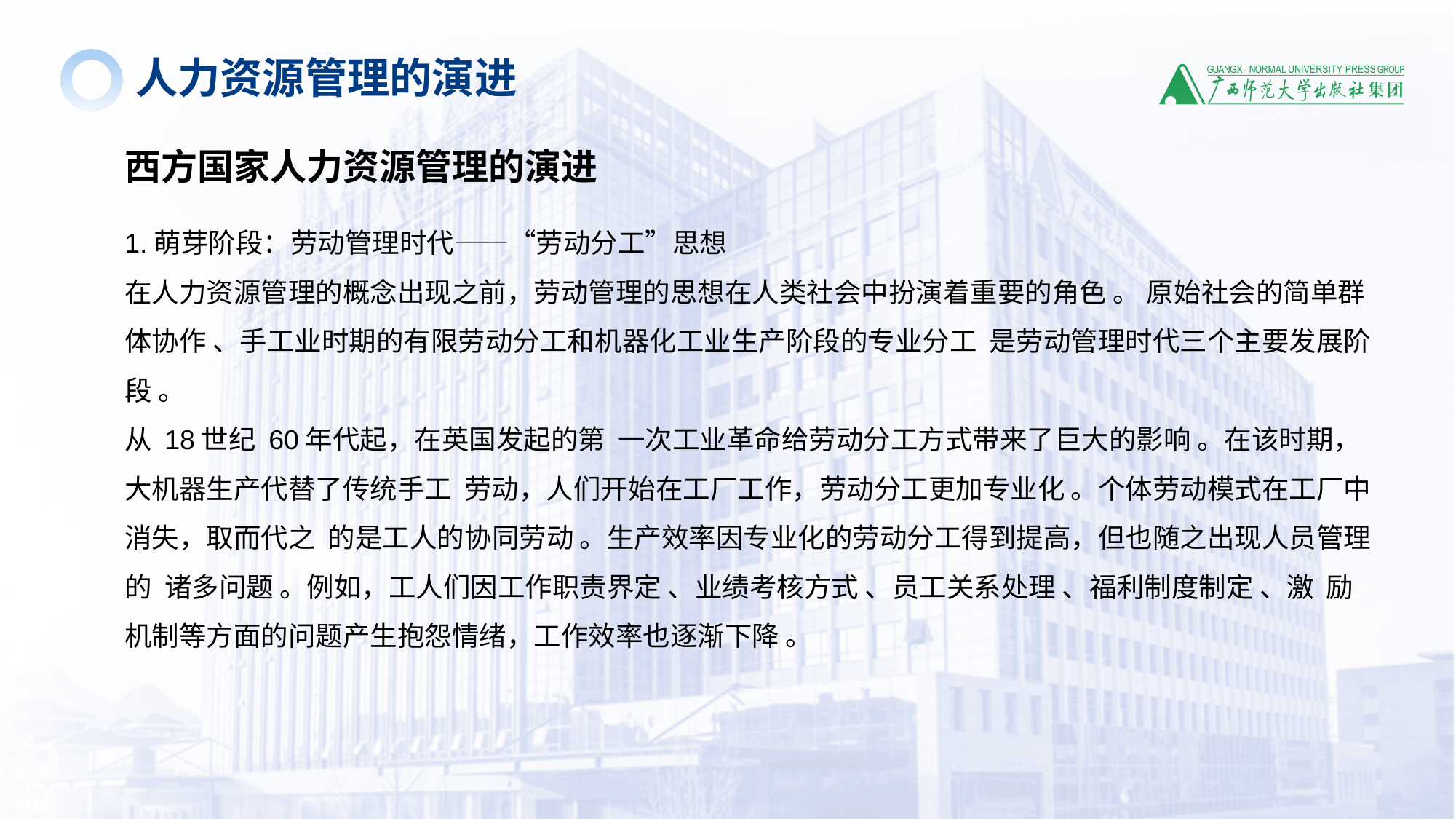

人力资源管理的演进

西方国家人力资源管理的演进
1.萌芽阶段：劳动管理时代——“劳动分工”思想
在人力资源管理的概念出现之前，劳动管理的思想在人类社会中扮演着重要的角色 。 原始社会的简单群体协作 、手工业时期的有限劳动分工和机器化工业生产阶段的专业分工  是劳动管理时代三个主要发展阶段 。
从 18世纪 60年代起，在英国发起的第  一次工业革命给劳动分工方式带来了巨大的影响 。在该时期，大机器生产代替了传统手工  劳动，人们开始在工厂工作，劳动分工更加专业化 。个体劳动模式在工厂中消失，取而代之  的是工人的协同劳动 。生产效率因专业化的劳动分工得到提高，但也随之出现人员管理的  诸多问题 。例如，工人们因工作职责界定 、业绩考核方式 、员工关系处理 、福利制度制定 、激  励机制等方面的问题产生抱怨情绪，工作效率也逐渐下降 。